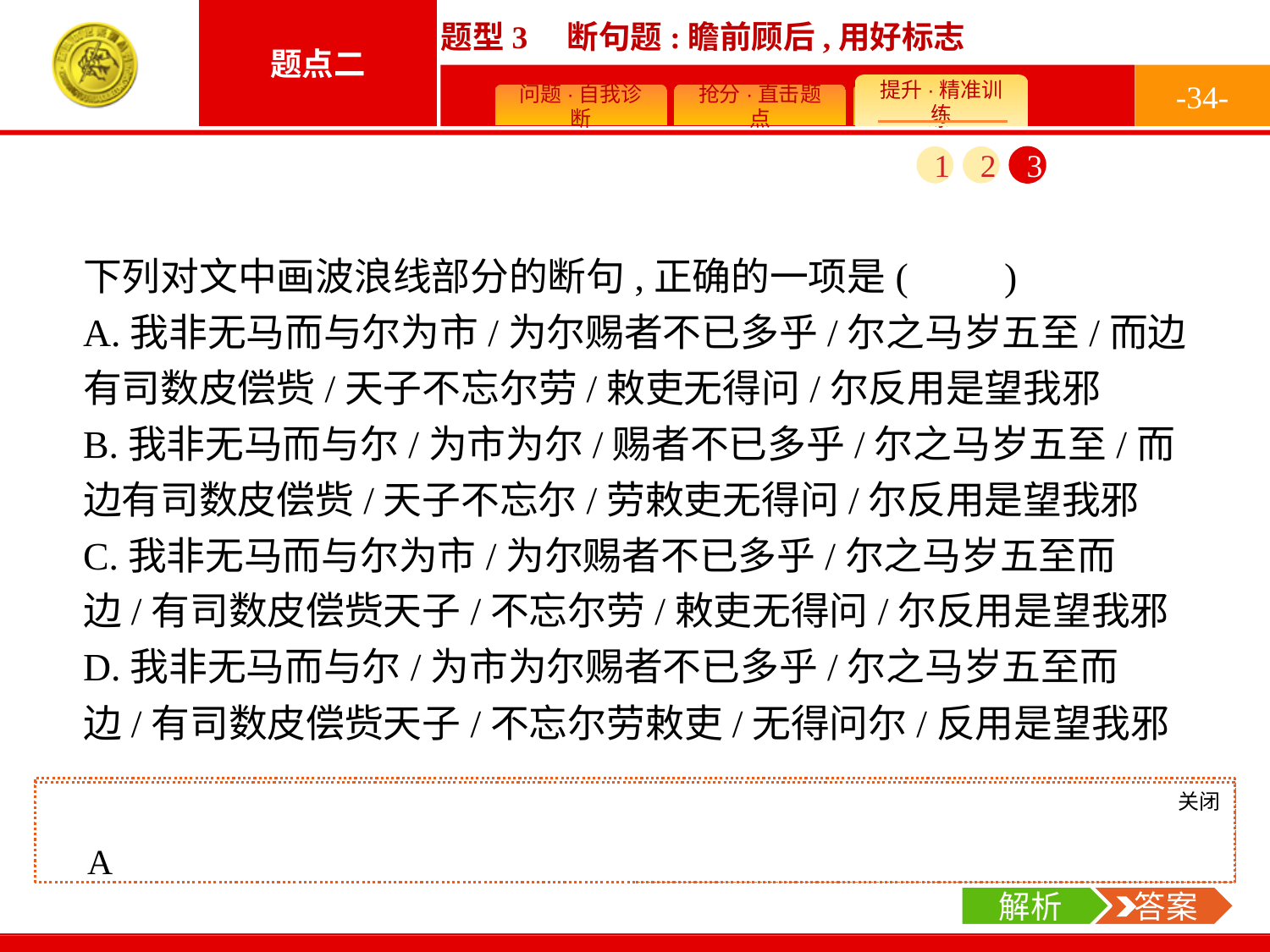

-34-
1
2
3
下列对文中画波浪线部分的断句,正确的一项是(　　)
A.我非无马而与尔为市/为尔赐者不已多乎/尔之马岁五至/而边有司数皮偿赀/天子不忘尔劳/敕吏无得问/尔反用是望我邪
B.我非无马而与尔/为市为尔/赐者不已多乎/尔之马岁五至/而边有司数皮偿赀/天子不忘尔/劳敕吏无得问/尔反用是望我邪
C.我非无马而与尔为市/为尔赐者不已多乎/尔之马岁五至而边/有司数皮偿赀天子/不忘尔劳/敕吏无得问/尔反用是望我邪
D.我非无马而与尔/为市为尔赐者不已多乎/尔之马岁五至而边/有司数皮偿赀天子/不忘尔劳敕吏/无得问尔/反用是望我邪

关闭
解析

这段文字中有许多虚词,可在把握大意的前提下,借助虚词断开。
关闭

解析
  答案

A
解析
  答案